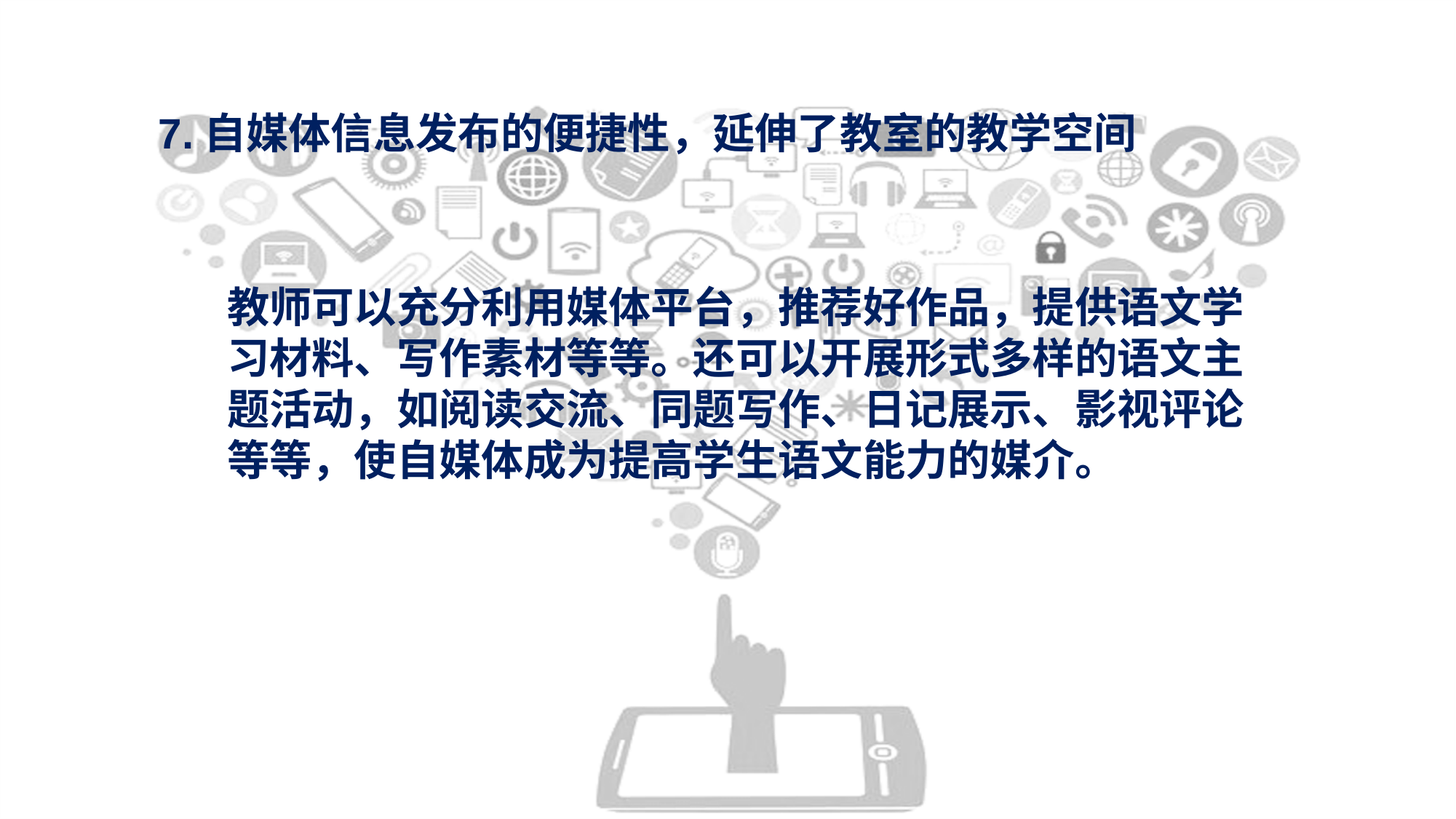

7.自媒体信息发布的便捷性，延伸了教室的教学空间
教师可以充分利用媒体平台，推荐好作品，提供语文学习材料、写作素材等等。还可以开展形式多样的语文主题活动，如阅读交流、同题写作、日记展示、影视评论等等，使自媒体成为提高学生语文能力的媒介。